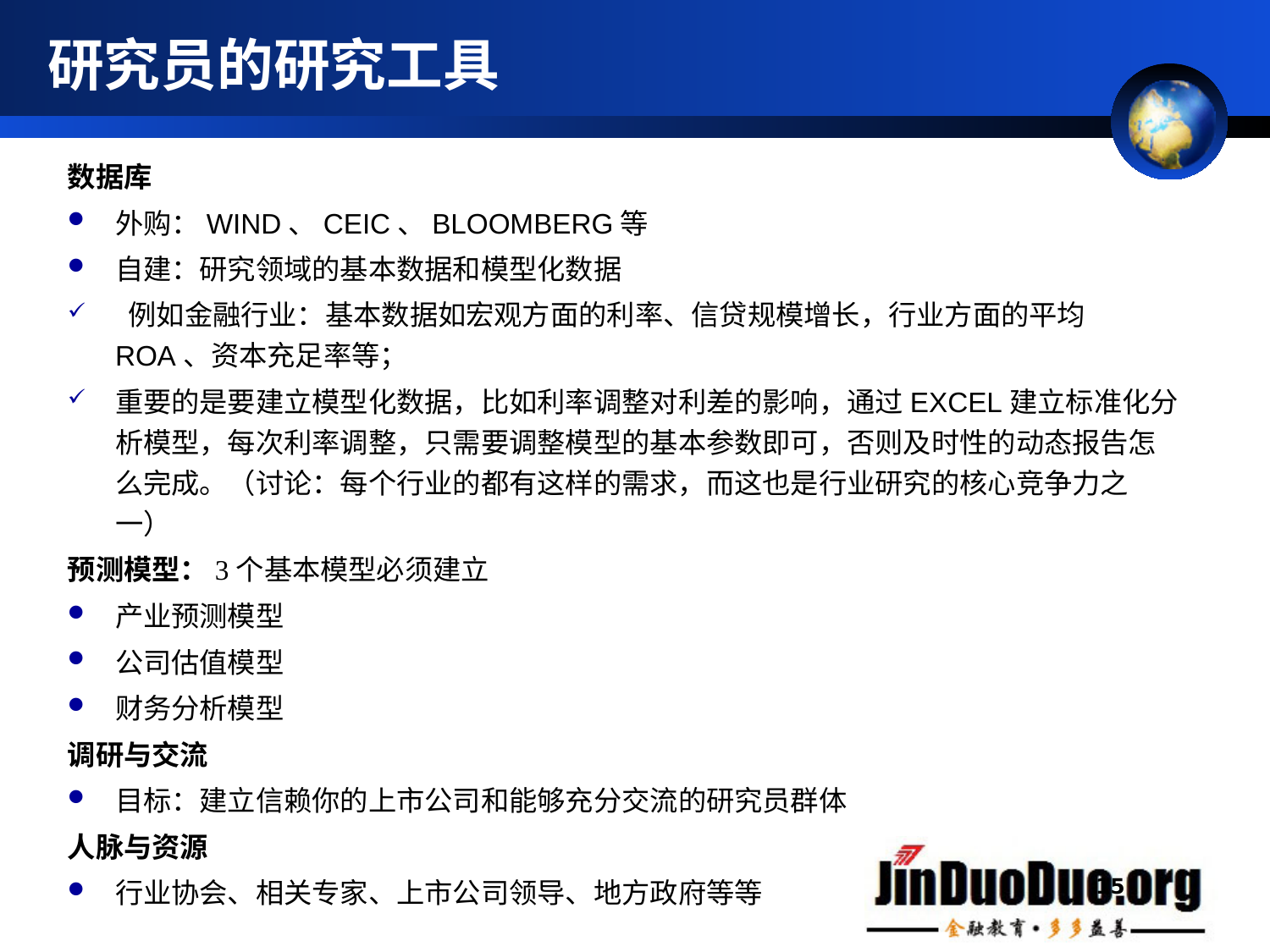

# 研究员的研究工具
数据库
外购：WIND、CEIC、BLOOMBERG等
自建：研究领域的基本数据和模型化数据
 例如金融行业：基本数据如宏观方面的利率、信贷规模增长，行业方面的平均ROA、资本充足率等；
重要的是要建立模型化数据，比如利率调整对利差的影响，通过EXCEL建立标准化分析模型，每次利率调整，只需要调整模型的基本参数即可，否则及时性的动态报告怎么完成。（讨论：每个行业的都有这样的需求，而这也是行业研究的核心竞争力之一）
预测模型：3个基本模型必须建立
产业预测模型
公司估值模型
财务分析模型
调研与交流
目标：建立信赖你的上市公司和能够充分交流的研究员群体
人脉与资源
行业协会、相关专家、上市公司领导、地方政府等等
15